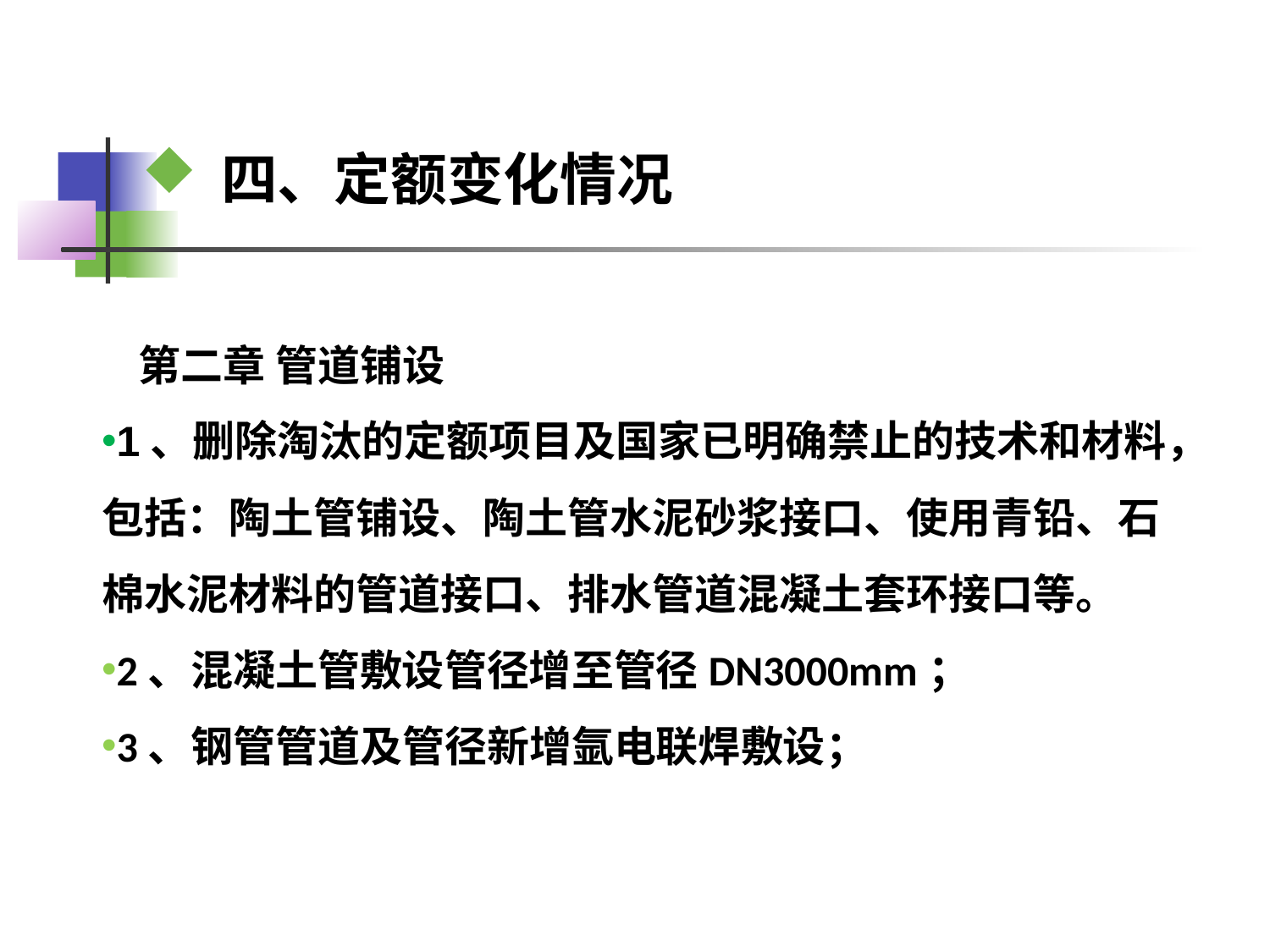

四、定额变化情况
第二章 管道铺设
1、删除淘汰的定额项目及国家已明确禁止的技术和材料，包括：陶土管铺设、陶土管水泥砂浆接口、使用青铅、石棉水泥材料的管道接口、排水管道混凝土套环接口等。
2、混凝土管敷设管径增至管径DN3000mm；
3、钢管管道及管径新增氩电联焊敷设；